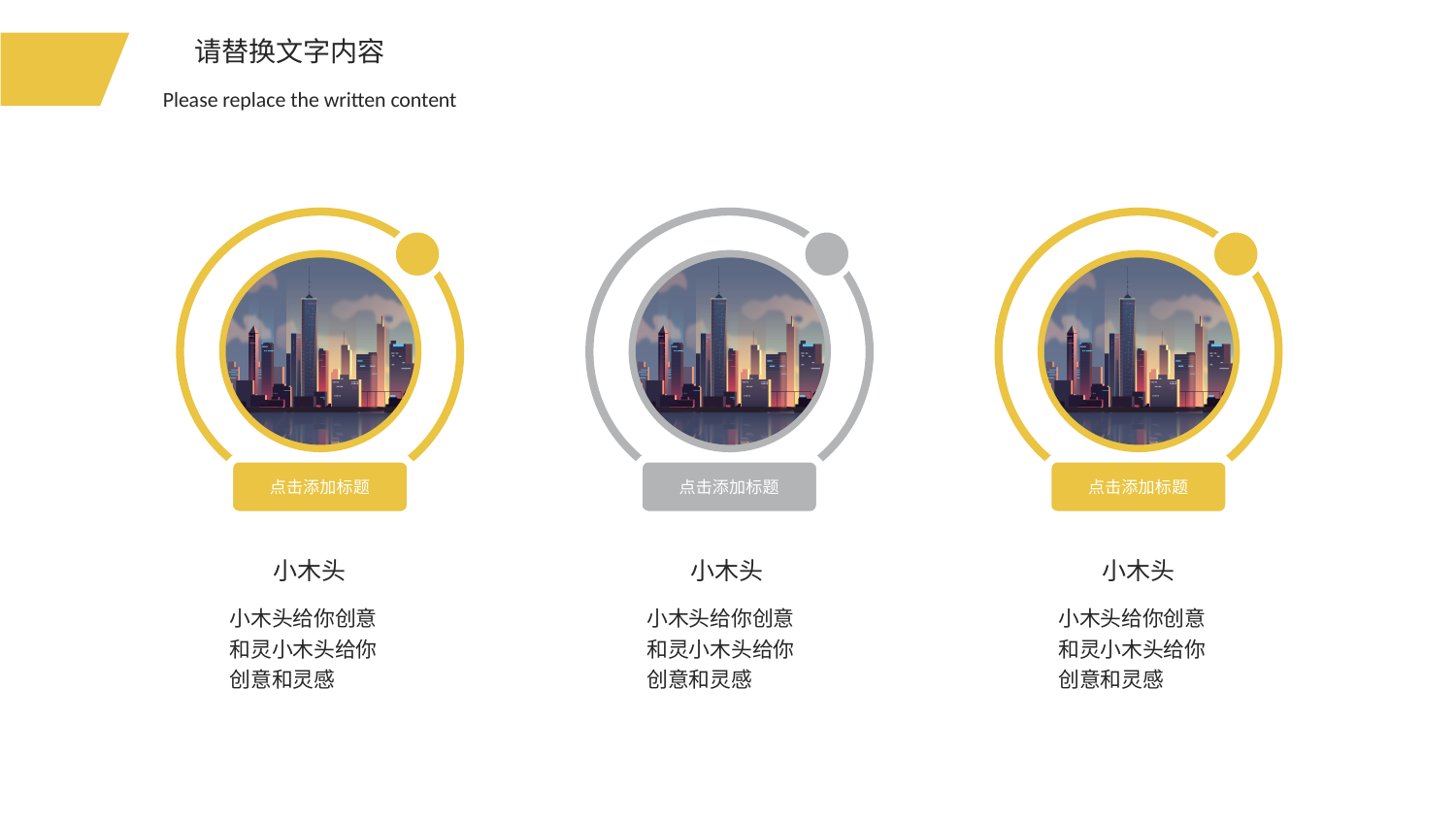

请替换文字内容

Please replace the written content

点击添加标题
点击添加标题
点击添加标题
小木头
小木头给你创意和灵小木头给你创意和灵感
小木头
小木头给你创意和灵小木头给你创意和灵感
小木头
小木头给你创意和灵小木头给你创意和灵感